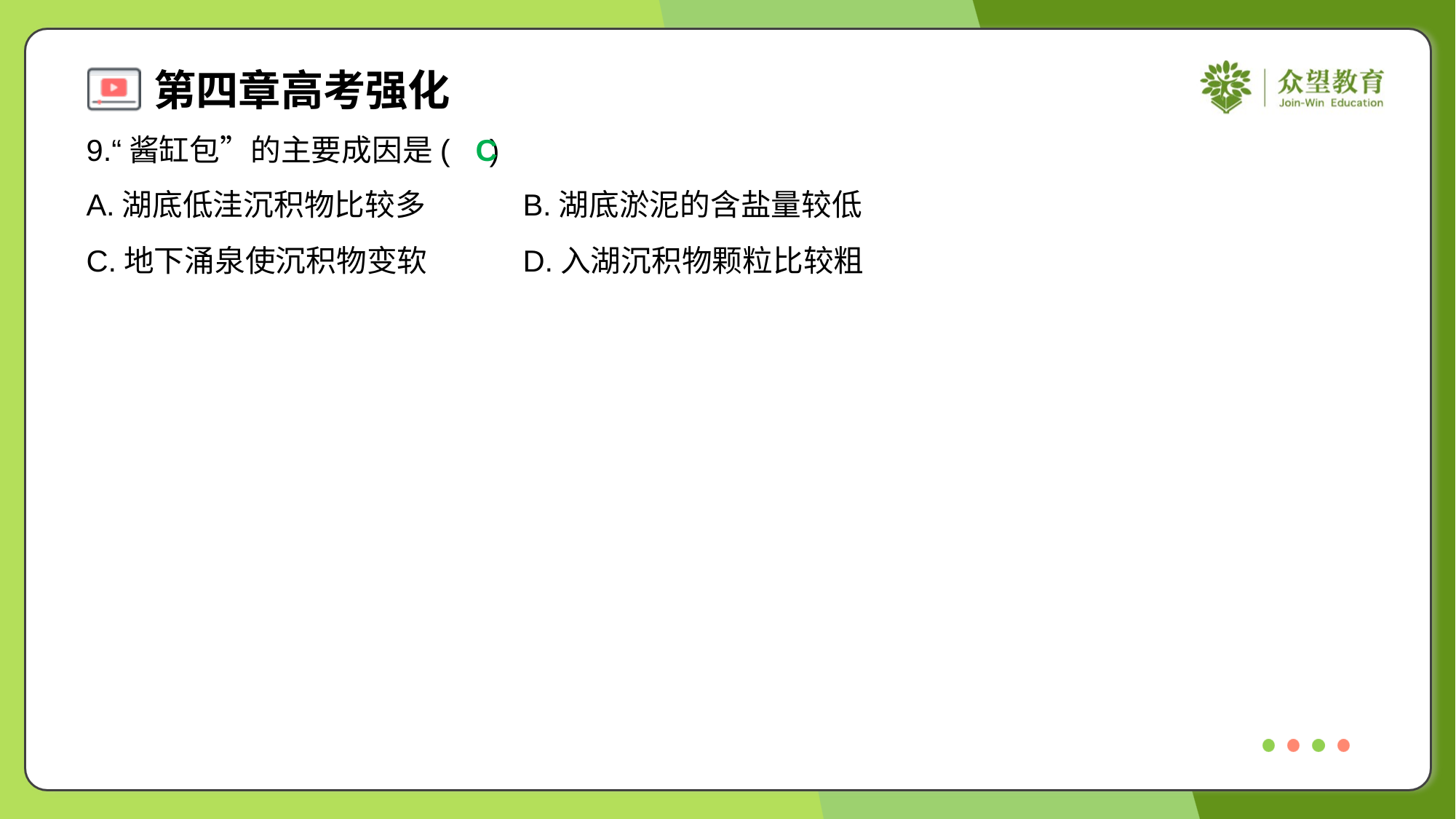

9.“酱缸包”的主要成因是(     )
C
A.湖底低洼沉积物比较多	B.湖底淤泥的含盐量较低
C.地下涌泉使沉积物变软	D.入湖沉积物颗粒比较粗